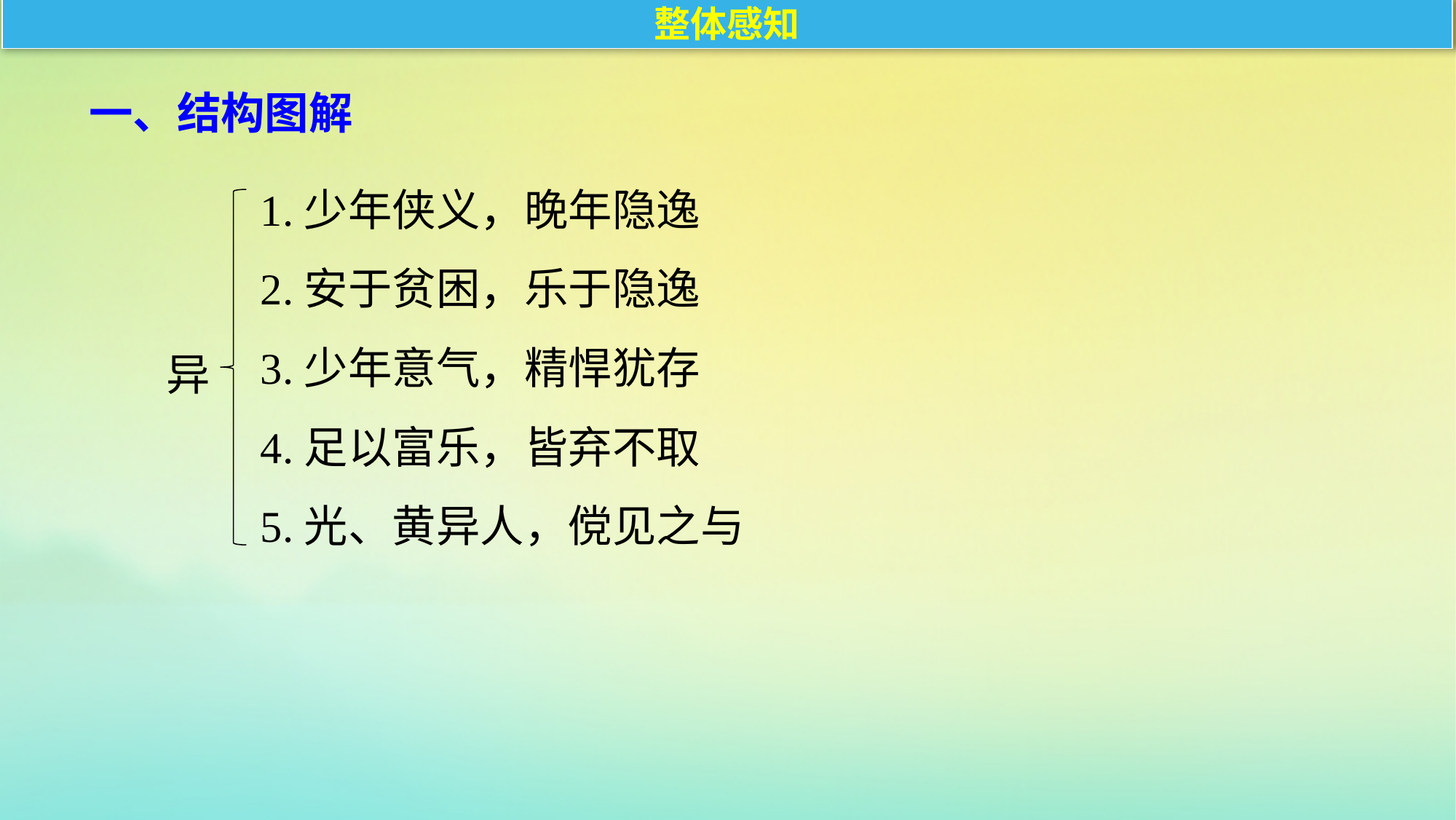

整体感知
一、结构图解
1.少年侠义，晚年隐逸
2.安于贫困，乐于隐逸
3.少年意气，精悍犹存
4.足以富乐，皆弃不取
5.光、黄异人，傥见之与

异